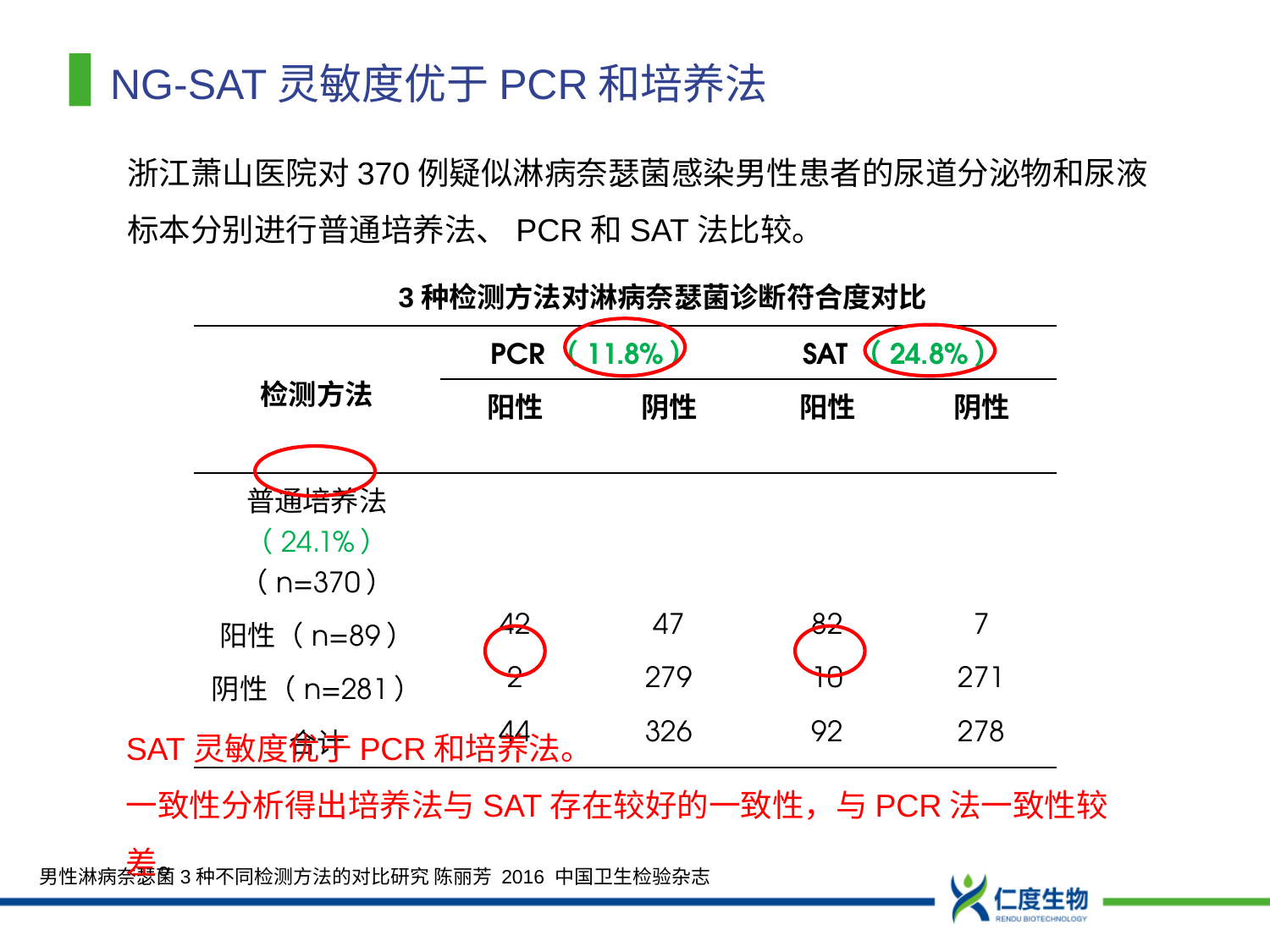

# NG-SAT灵敏度优于PCR和培养法
浙江萧山医院对370例疑似淋病奈瑟菌感染男性患者的尿道分泌物和尿液标本分别进行普通培养法、PCR和SAT法比较。
3种检测方法对淋病奈瑟菌诊断符合度对比

| 检测方法 | PCR（11.8%） |  | SAT（24.8%） |  |
| --- | --- | --- | --- | --- |
|  | 阳性 | 阴性 | 阳性 | 阴性 |
| 普通培养法（24.1%）（n=370） |  |  |  |  |
| 阳性（n=89） | 42 | 47 | 82 | 7 |
| 阴性（n=281） | 2 | 279 | 10 | 271 |
| 合计 | 44 | 326 | 92 | 278 |

SAT灵敏度优于PCR和培养法。
一致性分析得出培养法与SAT存在较好的一致性，与PCR法一致性较差。
男性淋病奈瑟菌3种不同检测方法的对比研究 陈丽芳 2016 中国卫生检验杂志